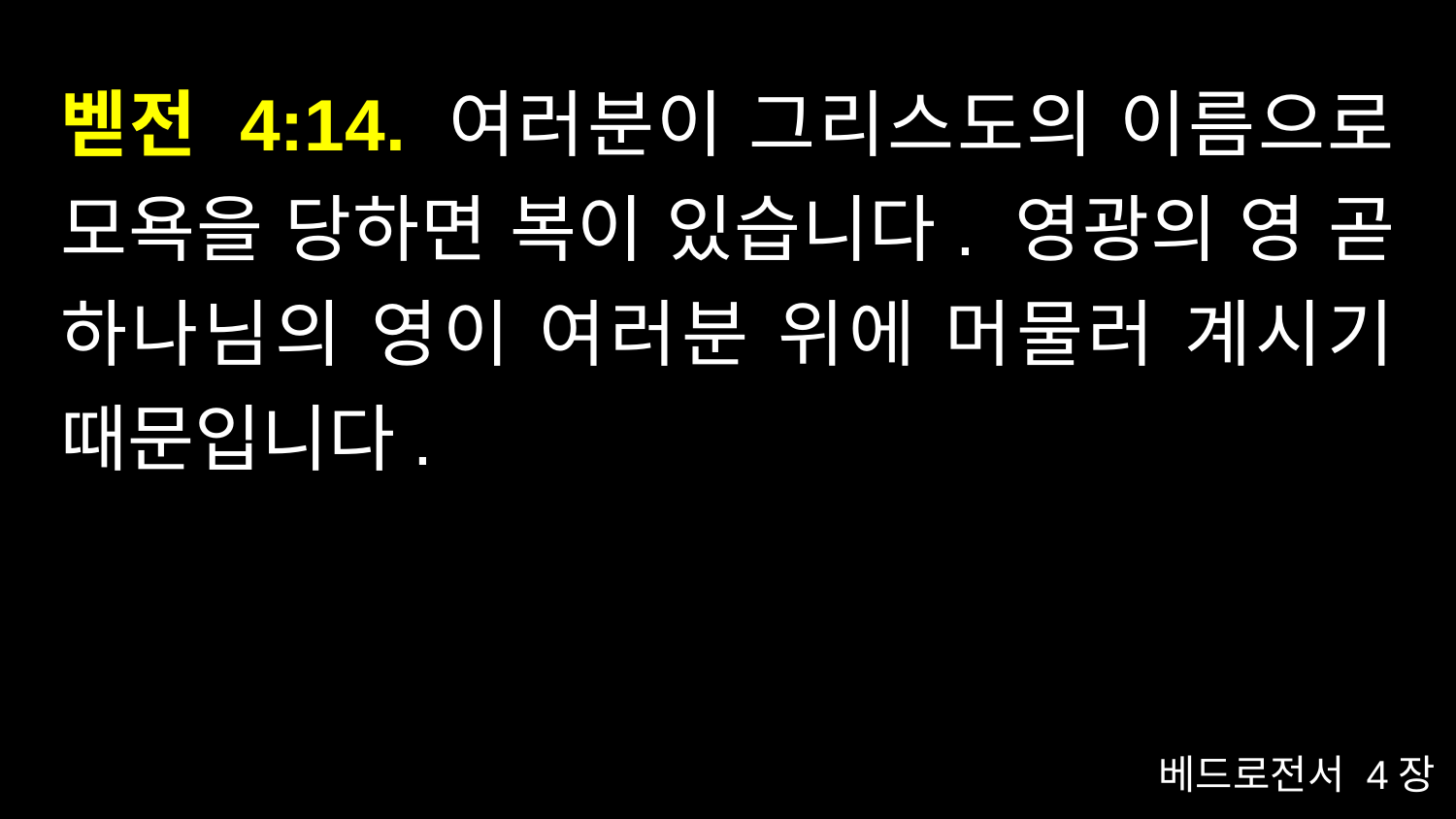

# 벧전 4:14. 여러분이 그리스도의 이름으로 모욕을 당하면 복이 있습니다. 영광의 영 곧 하나님의 영이 여러분 위에 머물러 계시기 때문입니다.
베드로전서 4장